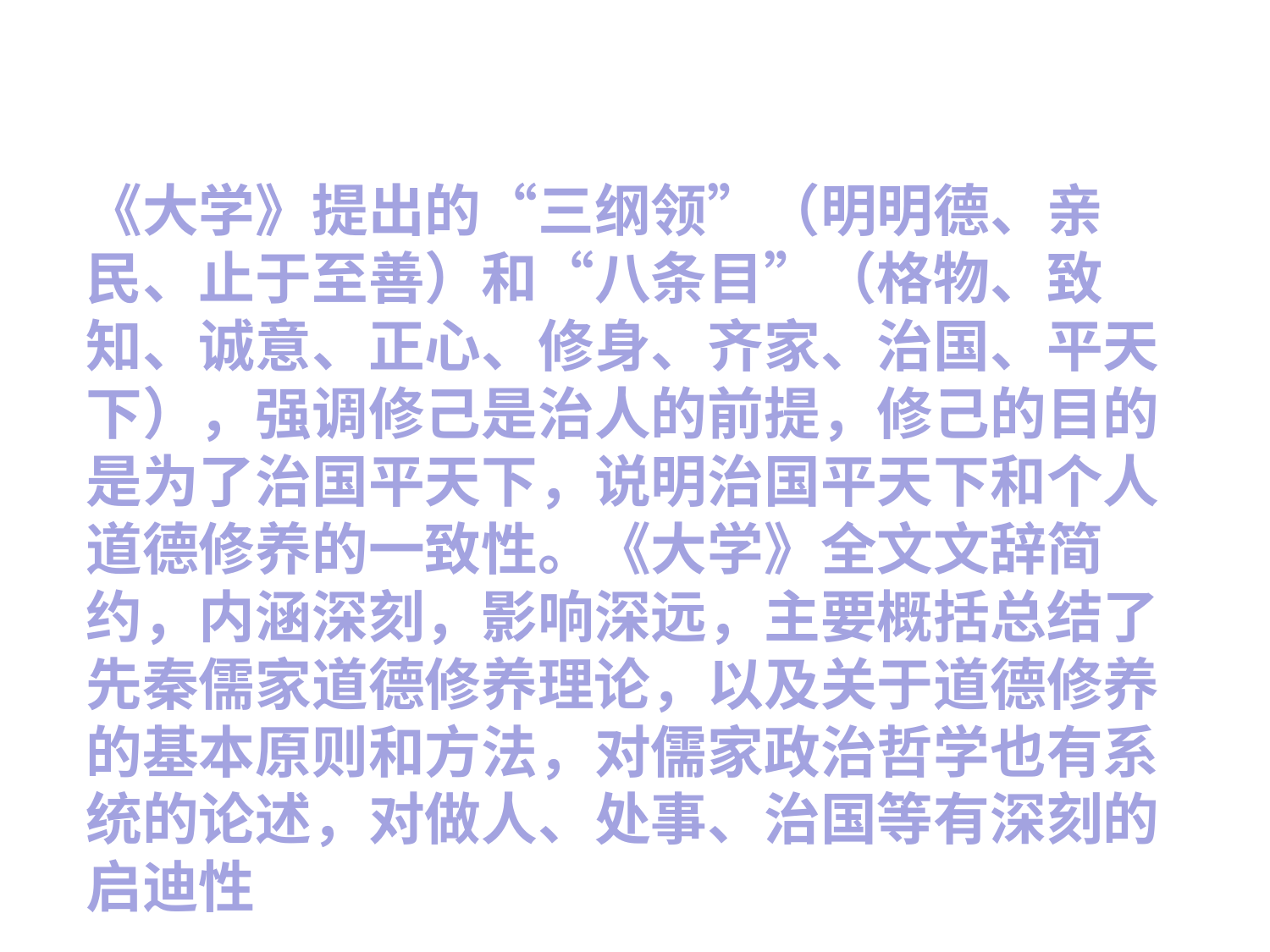

《大学》提出的“三纲领”（明明德、亲民、止于至善）和“八条目”（格物、致知、诚意、正心、修身、齐家、治国、平天下），强调修己是治人的前提，修己的目的是为了治国平天下，说明治国平天下和个人道德修养的一致性。《大学》全文文辞简约，内涵深刻，影响深远，主要概括总结了先秦儒家道德修养理论，以及关于道德修养的基本原则和方法，对儒家政治哲学也有系统的论述，对做人、处事、治国等有深刻的启迪性